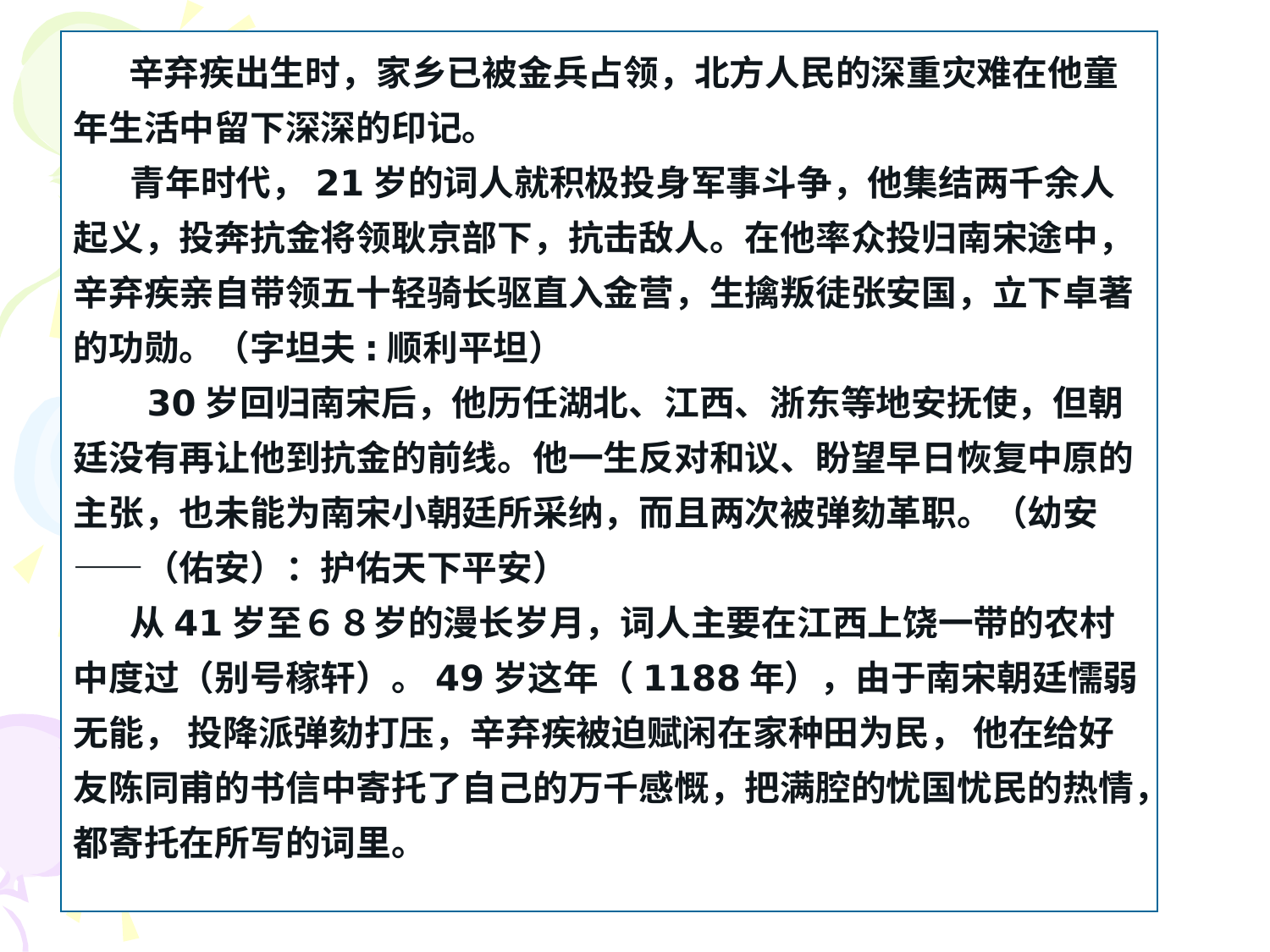

辛弃疾出生时，家乡已被金兵占领，北方人民的深重灾难在他童年生活中留下深深的印记。
      青年时代，21岁的词人就积极投身军事斗争，他集结两千余人起义，投奔抗金将领耿京部下，抗击敌人。在他率众投归南宋途中，辛弃疾亲自带领五十轻骑长驱直入金营，生擒叛徒张安国，立下卓著的功勋。（字坦夫:顺利平坦）
      30岁回归南宋后，他历任湖北、江西、浙东等地安抚使，但朝廷没有再让他到抗金的前线。他一生反对和议、盼望早日恢复中原的主张，也未能为南宋小朝廷所采纳，而且两次被弹劾革职。（幼安——（佑安）：护佑天下平安）
      从41岁至６８岁的漫长岁月，词人主要在江西上饶一带的农村中度过（别号稼轩）。49岁这年（1188年），由于南宋朝廷懦弱无能， 投降派弹劾打压，辛弃疾被迫赋闲在家种田为民， 他在给好友陈同甫的书信中寄托了自己的万千感慨，把满腔的忧国忧民的热情，都寄托在所写的词里。